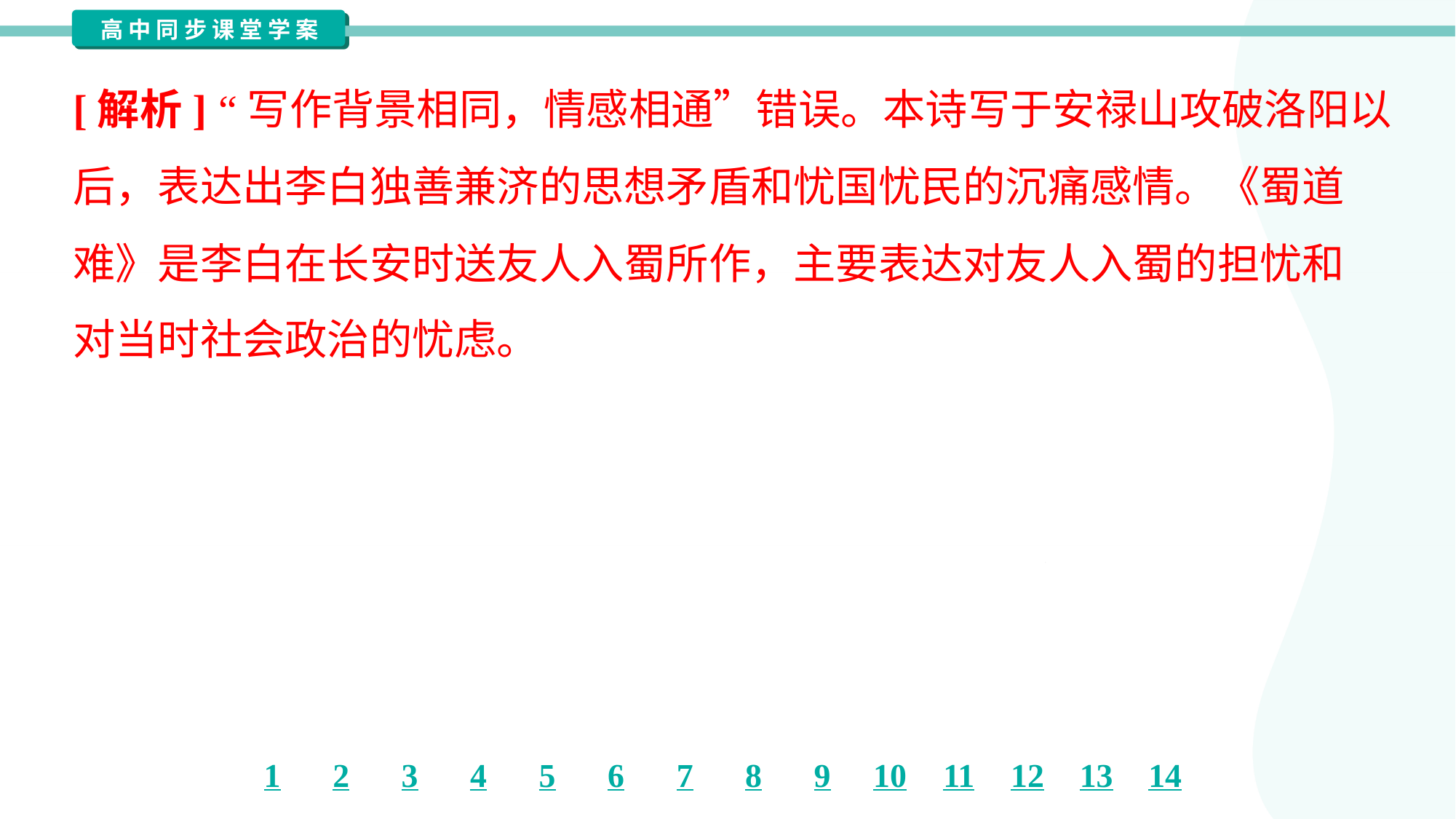

[解析] “写作背景相同，情感相通”错误。本诗写于安禄山攻破洛阳以
后，表达出李白独善兼济的思想矛盾和忧国忧民的沉痛感情。《蜀道
难》是李白在长安时送友人入蜀所作，主要表达对友人入蜀的担忧和
对当时社会政治的忧虑。